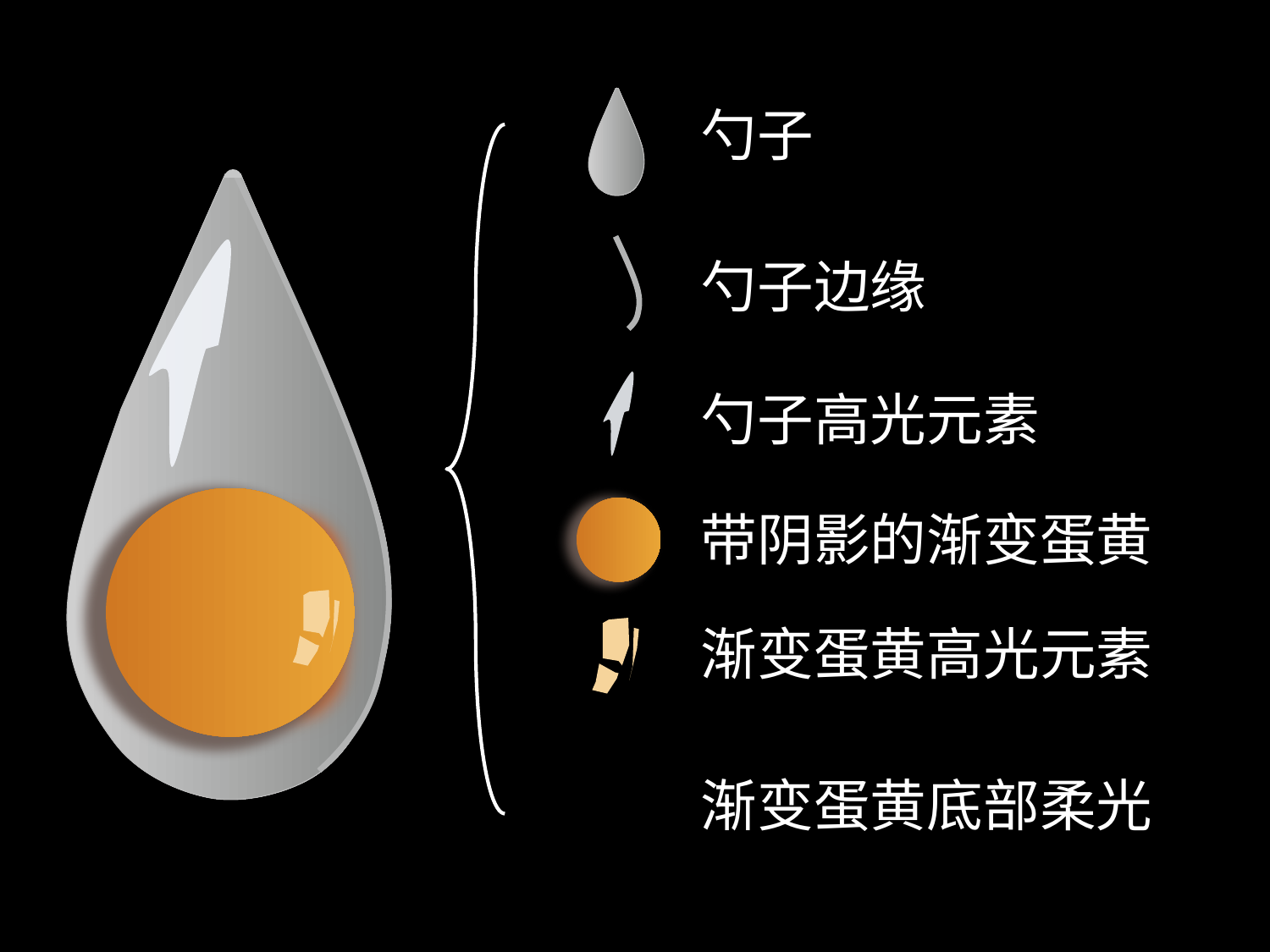

勺子

勺子边缘

勺子高光元素

带阴影的渐变蛋黄

渐变蛋黄高光元素

渐变蛋黄底部柔光